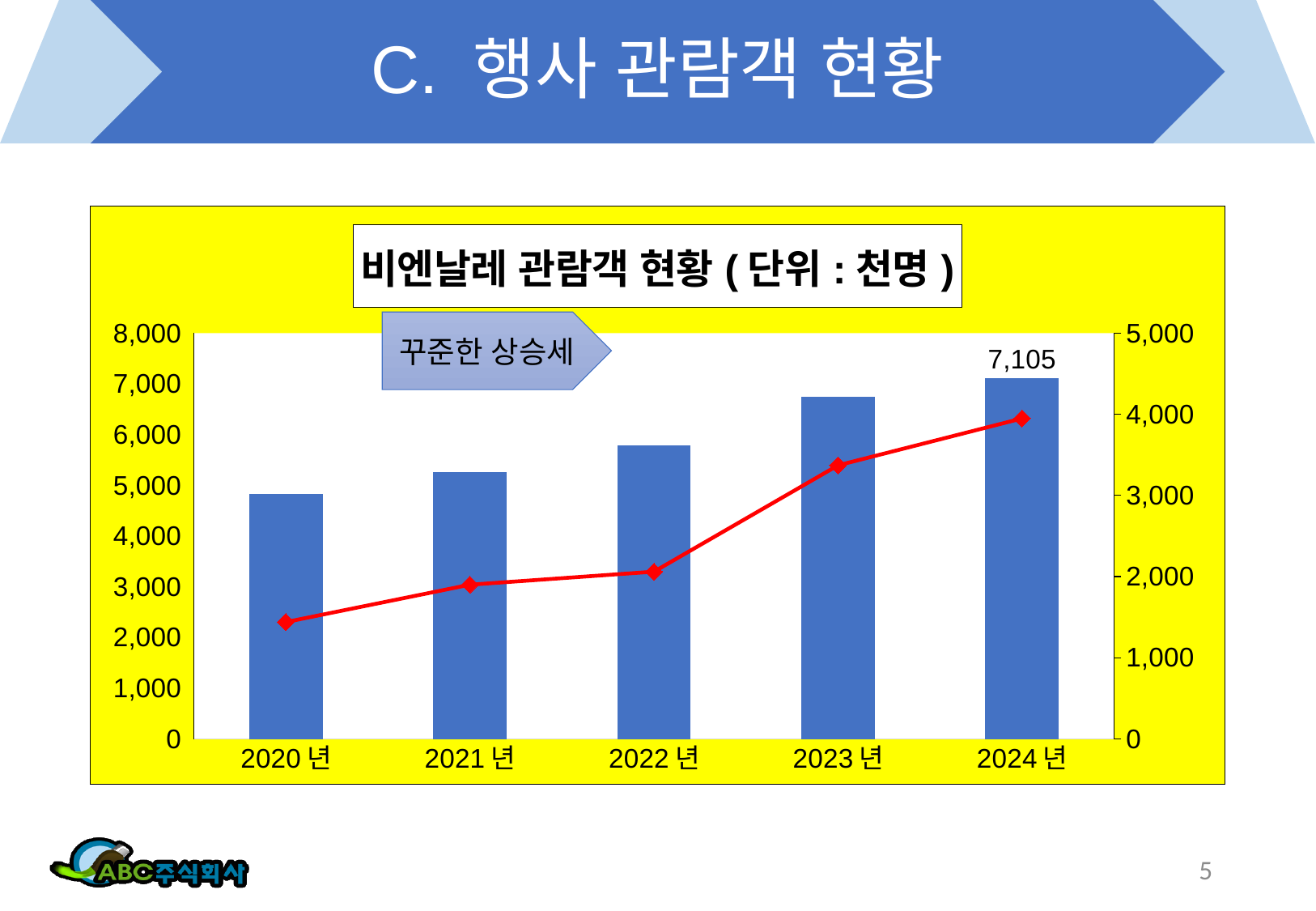

# C. 행사 관람객 현황

### Chart: 비엔날레 관람객 현황(단위:천명)

| Category | 내국인 | 외국인 |
|---|---|---|
| 2020년 | 4825.0 | 1439.0 |
| 2021년 | 5267.0 | 1899.0 |
| 2022년 | 5784.0 | 2060.0 |
| 2023년 | 6750.0 | 3370.0 |
| 2024년 | 7105.0 | 3948.0 |
꾸준한 상승세
5